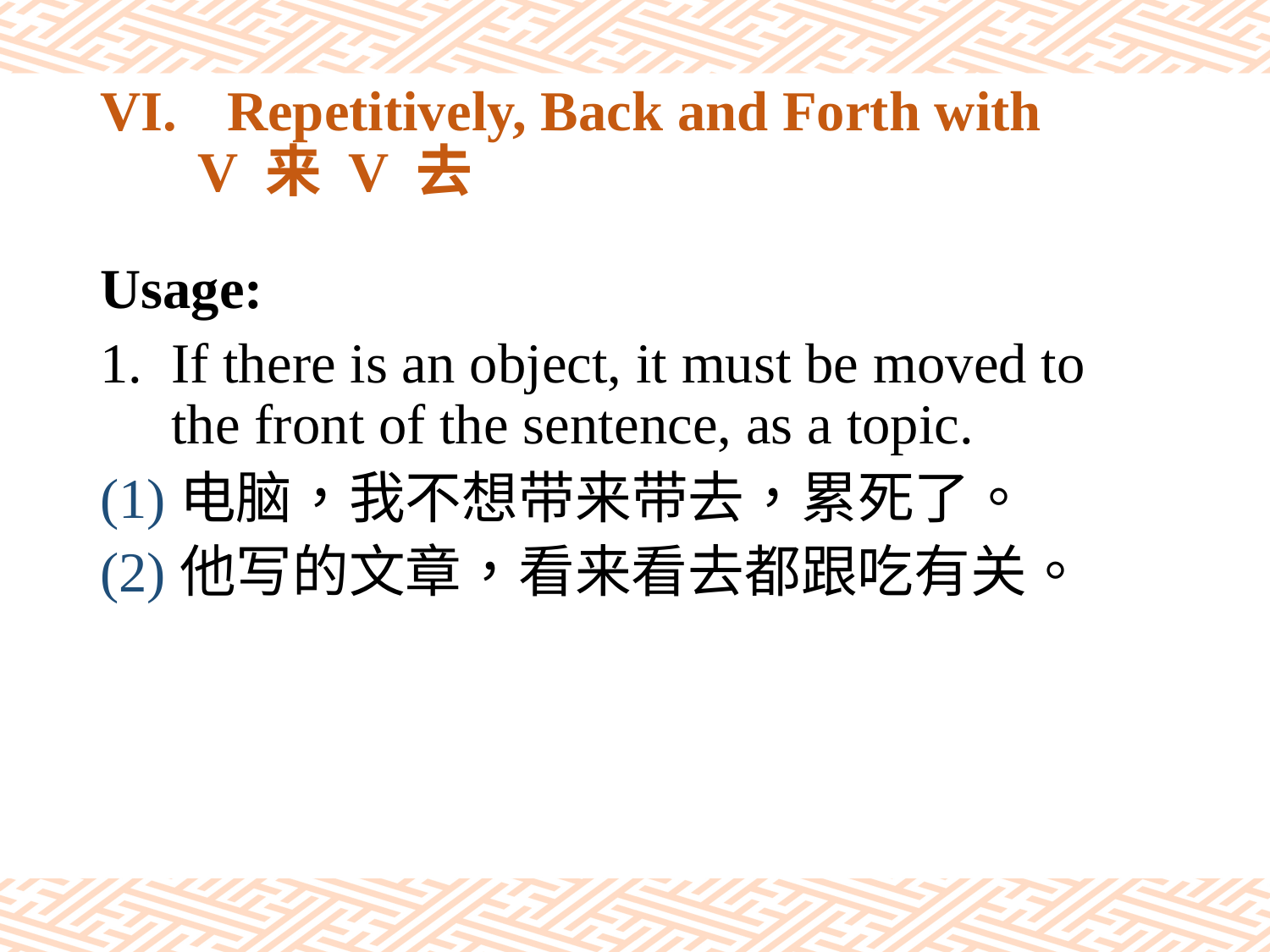

# VI.	Repetitively, Back and Forth with V 来 V 去
Usage:
If there is an object, it must be moved to the front of the sentence, as a topic.
(1)电脑，我不想带来带去，累死了。
(2)他写的文章，看来看去都跟吃有关。